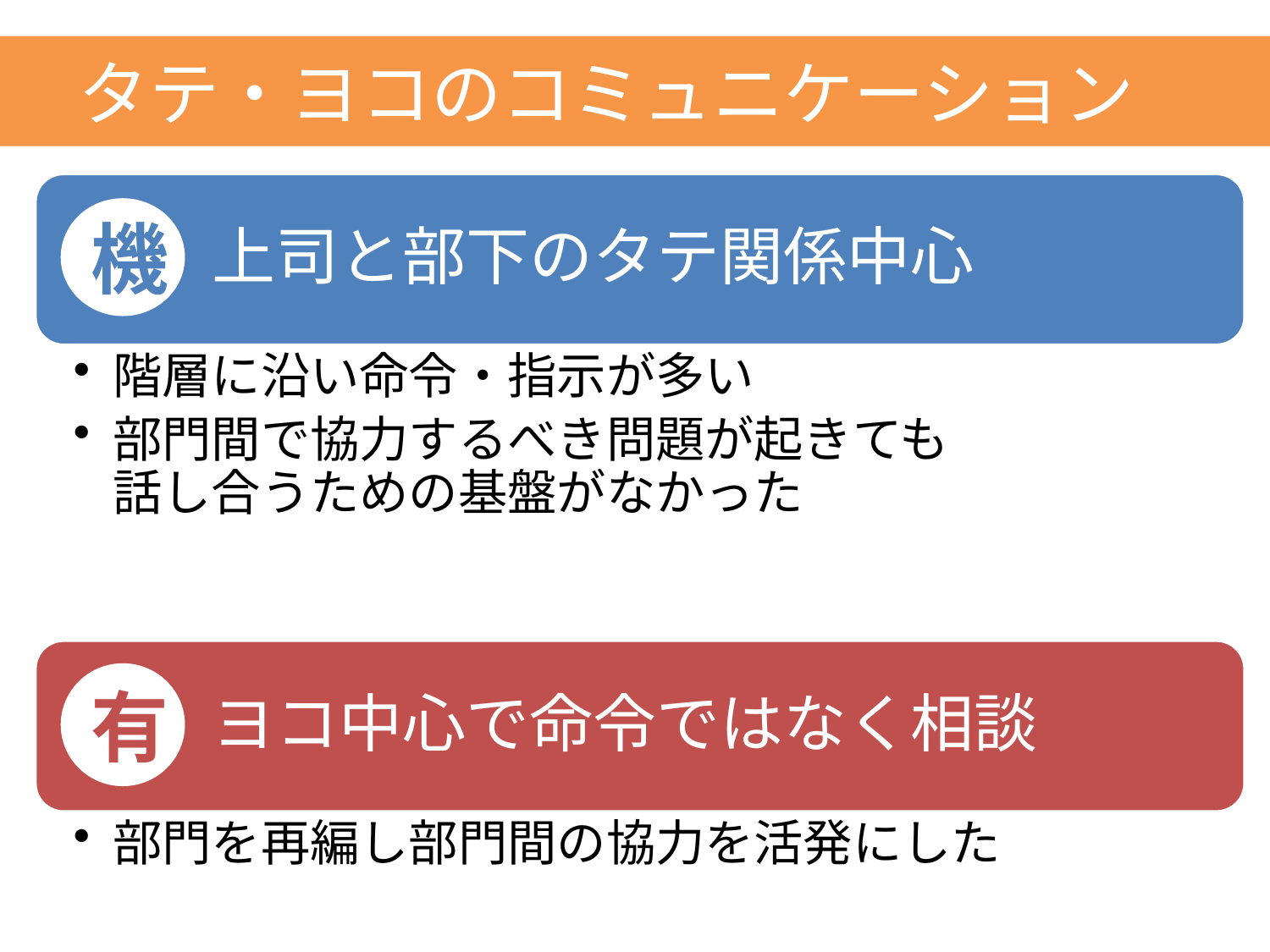

タテ・ヨコのコミュニケーション
　　 上司と部下のタテ関係中心
階層に沿い命令・指示が多い
部門間で協力するべき問題が起きても　　　　　話し合うための基盤がなかった
　　 ヨコ中心で命令ではなく相談
部門を再編し部門間の協力を活発にした
機
有